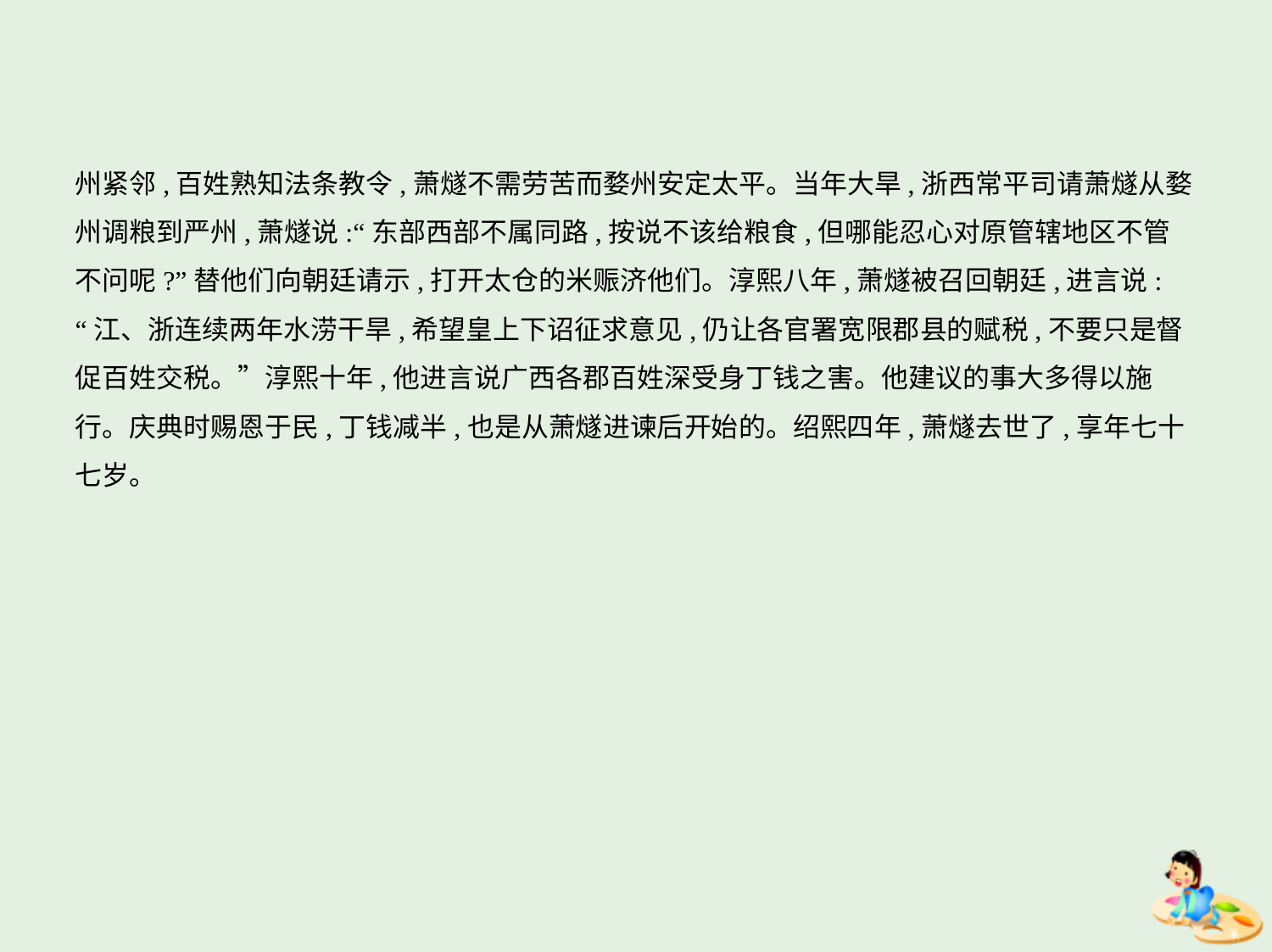

州紧邻,百姓熟知法条教令,萧燧不需劳苦而婺州安定太平。当年大旱,浙西常平司请萧燧从婺
州调粮到严州,萧燧说:“东部西部不属同路,按说不该给粮食,但哪能忍心对原管辖地区不管
不问呢?”替他们向朝廷请示,打开太仓的米赈济他们。淳熙八年,萧燧被召回朝廷,进言说:
“江、浙连续两年水涝干旱,希望皇上下诏征求意见,仍让各官署宽限郡县的赋税,不要只是督
促百姓交税。”淳熙十年,他进言说广西各郡百姓深受身丁钱之害。他建议的事大多得以施
行。庆典时赐恩于民,丁钱减半,也是从萧燧进谏后开始的。绍熙四年,萧燧去世了,享年七十
七岁。